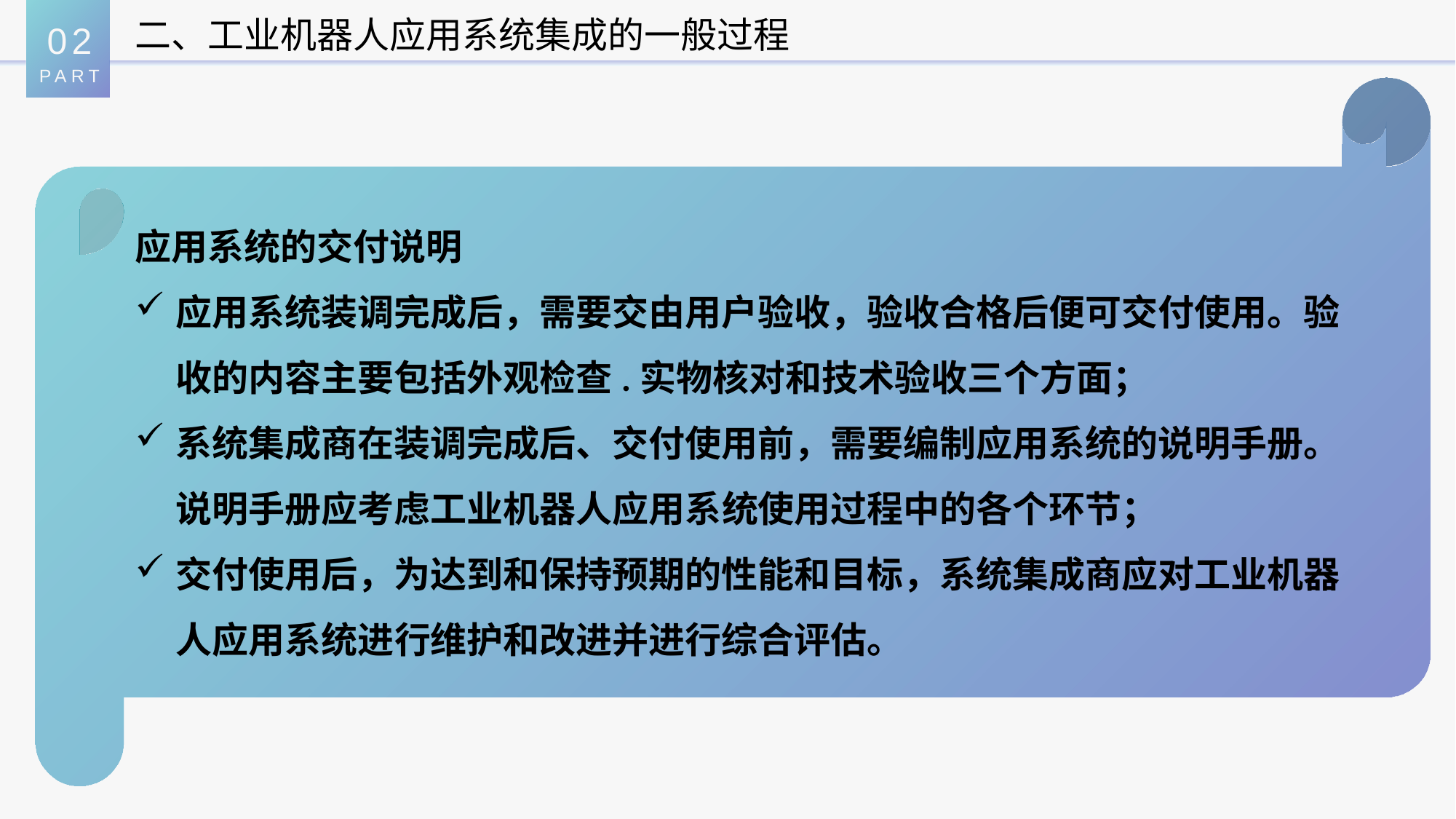

02
PART
二、工业机器人应用系统集成的一般过程

应用系统的交付说明
应用系统装调完成后，需要交由用户验收，验收合格后便可交付使用。验收的内容主要包括外观检查.实物核对和技术验收三个方面；
系统集成商在装调完成后、交付使用前，需要编制应用系统的说明手册。说明手册应考虑工业机器人应用系统使用过程中的各个环节；
交付使用后，为达到和保持预期的性能和目标，系统集成商应对工业机器人应用系统进行维护和改进并进行综合评估。